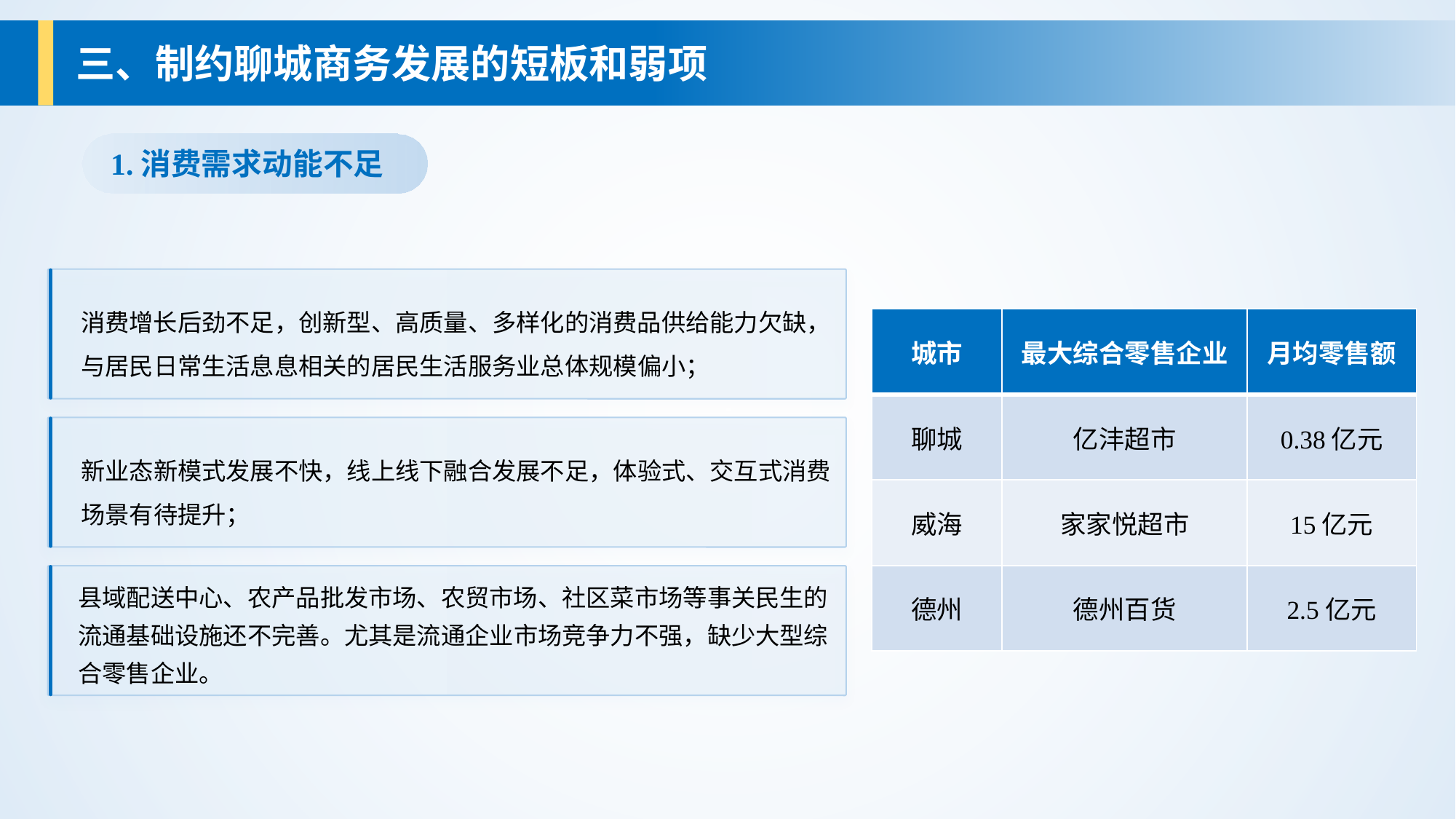

三、制约聊城商务发展的短板和弱项

1.消费需求动能不足

消费增长后劲不足，创新型、高质量、多样化的消费品供给能力欠缺，与居民日常生活息息相关的居民生活服务业总体规模偏小；
| 城市 | 最大综合零售企业 | 月均零售额 |
| --- | --- | --- |
| 聊城 | 亿沣超市 | 0.38亿元 |
| 威海 | 家家悦超市 | 15亿元 |
| 德州 | 德州百货 | 2.5亿元 |

新业态新模式发展不快，线上线下融合发展不足，体验式、交互式消费场景有待提升；

县域配送中心、农产品批发市场、农贸市场、社区菜市场等事关民生的流通基础设施还不完善。尤其是流通企业市场竞争力不强，缺少大型综合零售企业。